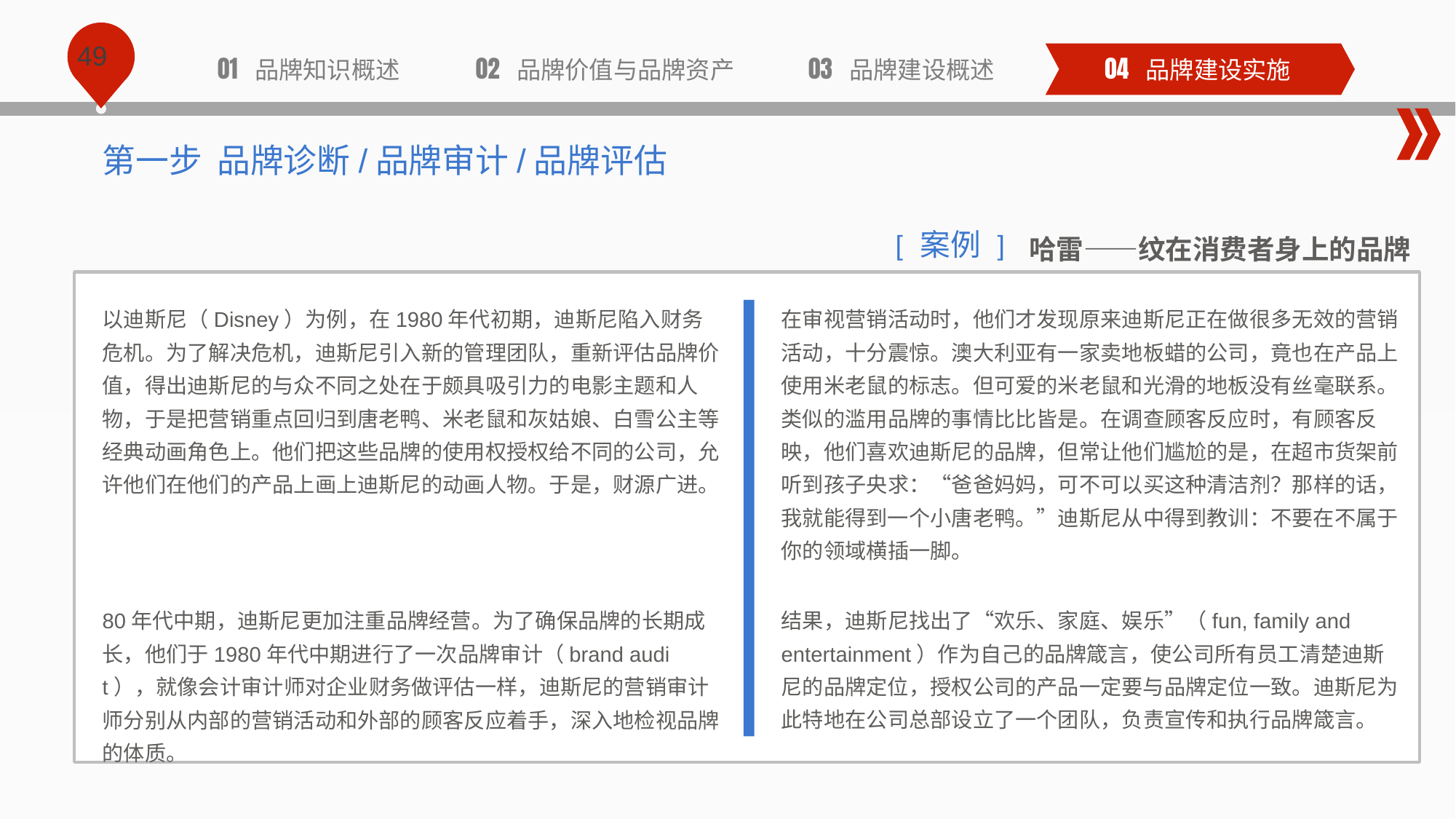

01  品牌知识概述
02  品牌价值与品牌资产
03  品牌建设概述
04  品牌建设实施
第一步  品牌诊断/品牌审计/品牌评估
案例
[
]
哈雷——纹在消费者身上的品牌

以迪斯尼（Disney）为例，在1980年代初期，迪斯尼陷入财务危机。为了解决危机，迪斯尼引入新的管理团队，重新评估品牌价值，得出迪斯尼的与众不同之处在于颇具吸引力的电影主题和人物，于是把营销重点回归到唐老鸭、米老鼠和灰姑娘、白雪公主等经典动画角色上。他们把这些品牌的使用权授权给不同的公司，允许他们在他们的产品上画上迪斯尼的动画人物。于是，财源广进。
在审视营销活动时，他们才发现原来迪斯尼正在做很多无效的营销活动，十分震惊。澳大利亚有一家卖地板蜡的公司，竟也在产品上使用米老鼠的标志。但可爱的米老鼠和光滑的地板没有丝毫联系。类似的滥用品牌的事情比比皆是。在调查顾客反应时，有顾客反映，他们喜欢迪斯尼的品牌，但常让他们尴尬的是，在超市货架前听到孩子央求：“爸爸妈妈，可不可以买这种清洁剂？那样的话，我就能得到一个小唐老鸭。”迪斯尼从中得到教训：不要在不属于你的领域横插一脚。

80年代中期，迪斯尼更加注重品牌经营。为了确保品牌的长期成长，他们于1980年代中期进行了一次品牌审计（brand audit），就像会计审计师对企业财务做评估一样，迪斯尼的营销审计师分别从内部的营销活动和外部的顾客反应着手，深入地检视品牌的体质。
结果，迪斯尼找出了“欢乐、家庭、娱乐”（fun, family and entertainment）作为自己的品牌箴言，使公司所有员工清楚迪斯尼的品牌定位，授权公司的产品一定要与品牌定位一致。迪斯尼为此特地在公司总部设立了一个团队，负责宣传和执行品牌箴言。